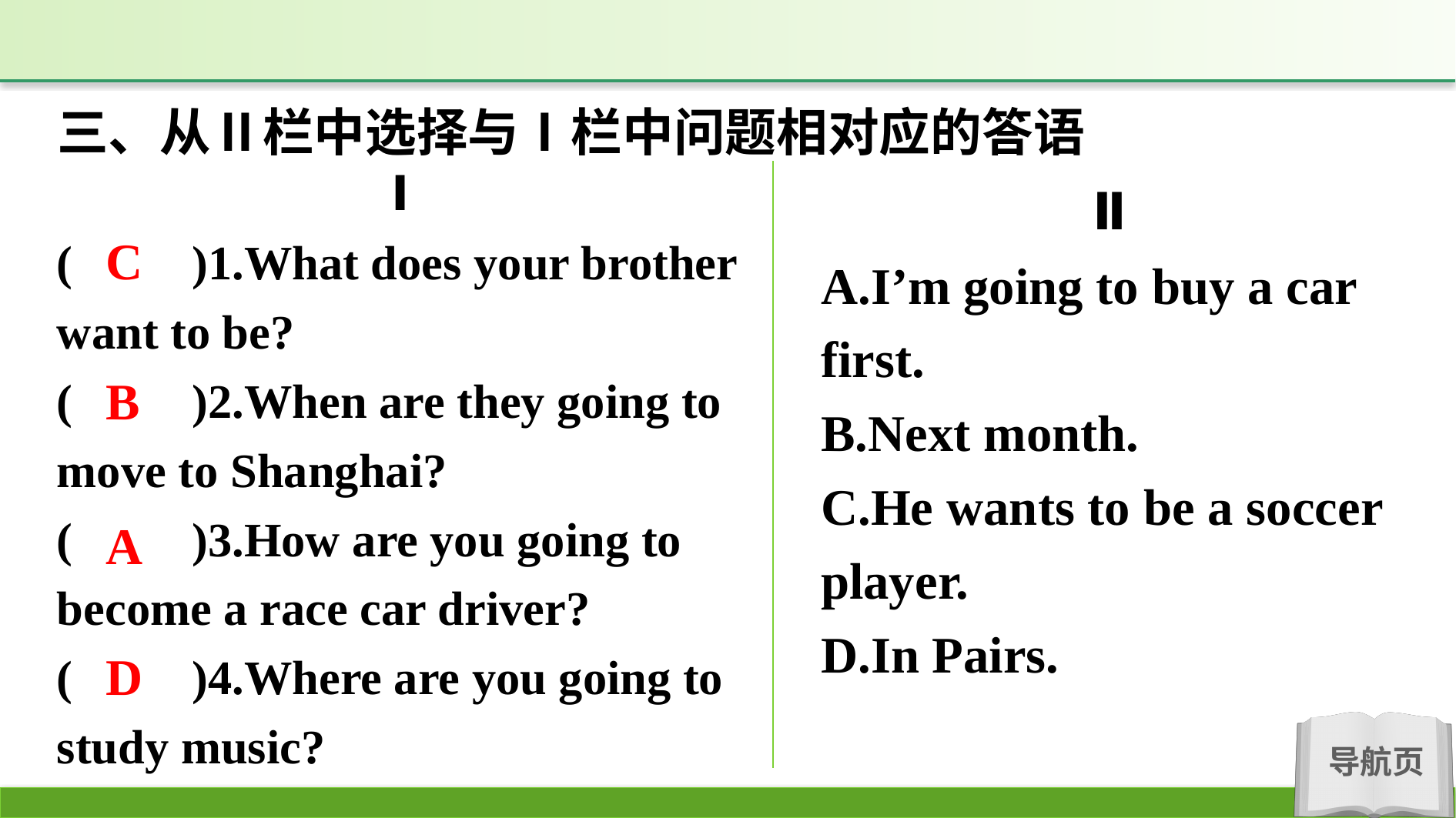

三、从Ⅱ栏中选择与Ⅰ栏中问题相对应的答语
Ⅰ
(　　)1.What does your brother want to be?
(　　)2.When are they going to move to Shanghai?
(　　)3.How are you going to become a race car driver?
(　　)4.Where are you going to study music?
Ⅱ
A.I’m going to buy a car first.
B.Next month.
C.He wants to be a soccer player.
D.In Pairs.
C
B
A
D